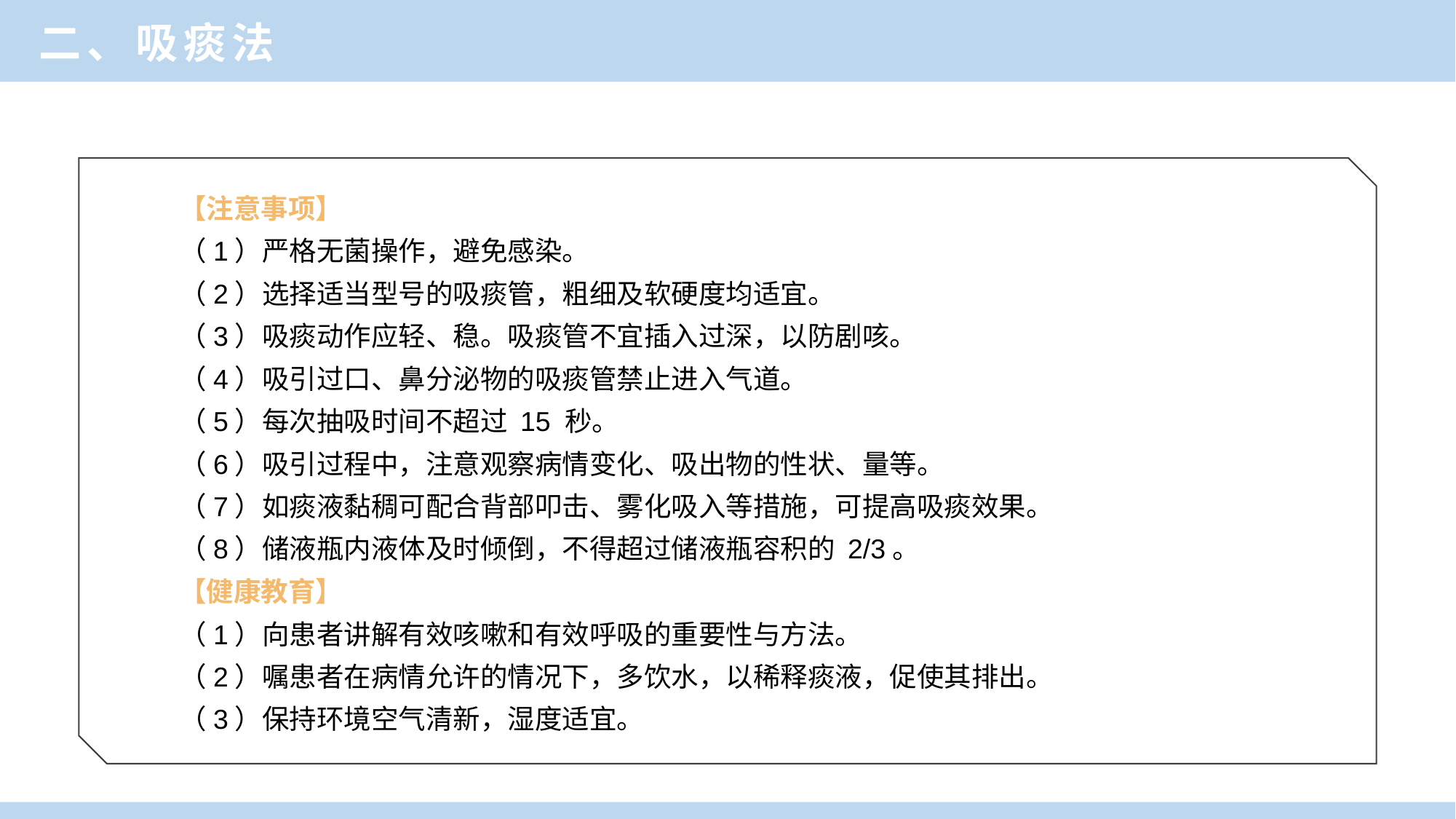

二、吸痰法

【注意事项】
（1）严格无菌操作，避免感染。
（2）选择适当型号的吸痰管，粗细及软硬度均适宜。
（3）吸痰动作应轻、稳。吸痰管不宜插入过深，以防剧咳。
（4）吸引过口、鼻分泌物的吸痰管禁止进入气道。
（5）每次抽吸时间不超过 15 秒。
（6）吸引过程中，注意观察病情变化、吸出物的性状、量等。
（7）如痰液黏稠可配合背部叩击、雾化吸入等措施，可提高吸痰效果。
（8）储液瓶内液体及时倾倒，不得超过储液瓶容积的 2/3。
【健康教育】
（1）向患者讲解有效咳嗽和有效呼吸的重要性与方法。
（2）嘱患者在病情允许的情况下，多饮水，以稀释痰液，促使其排出。
（3）保持环境空气清新，湿度适宜。